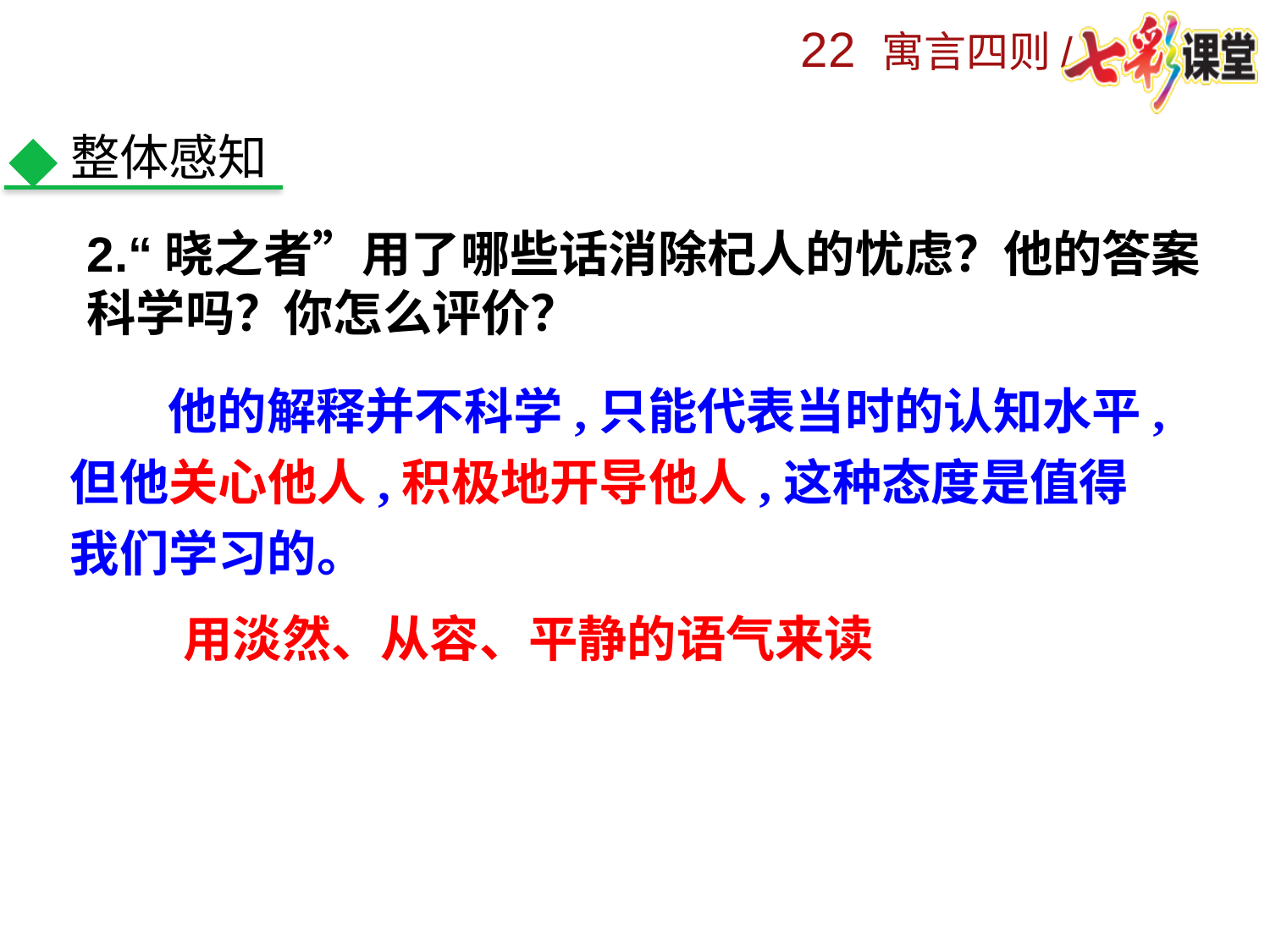

整体感知

2.“晓之者”用了哪些话消除杞人的忧虑？他的答案科学吗？你怎么评价？
  他的解释并不科学,只能代表当时的认知水平,但他关心他人,积极地开导他人,这种态度是值得我们学习的。
   用淡然、从容、平静的语气来读